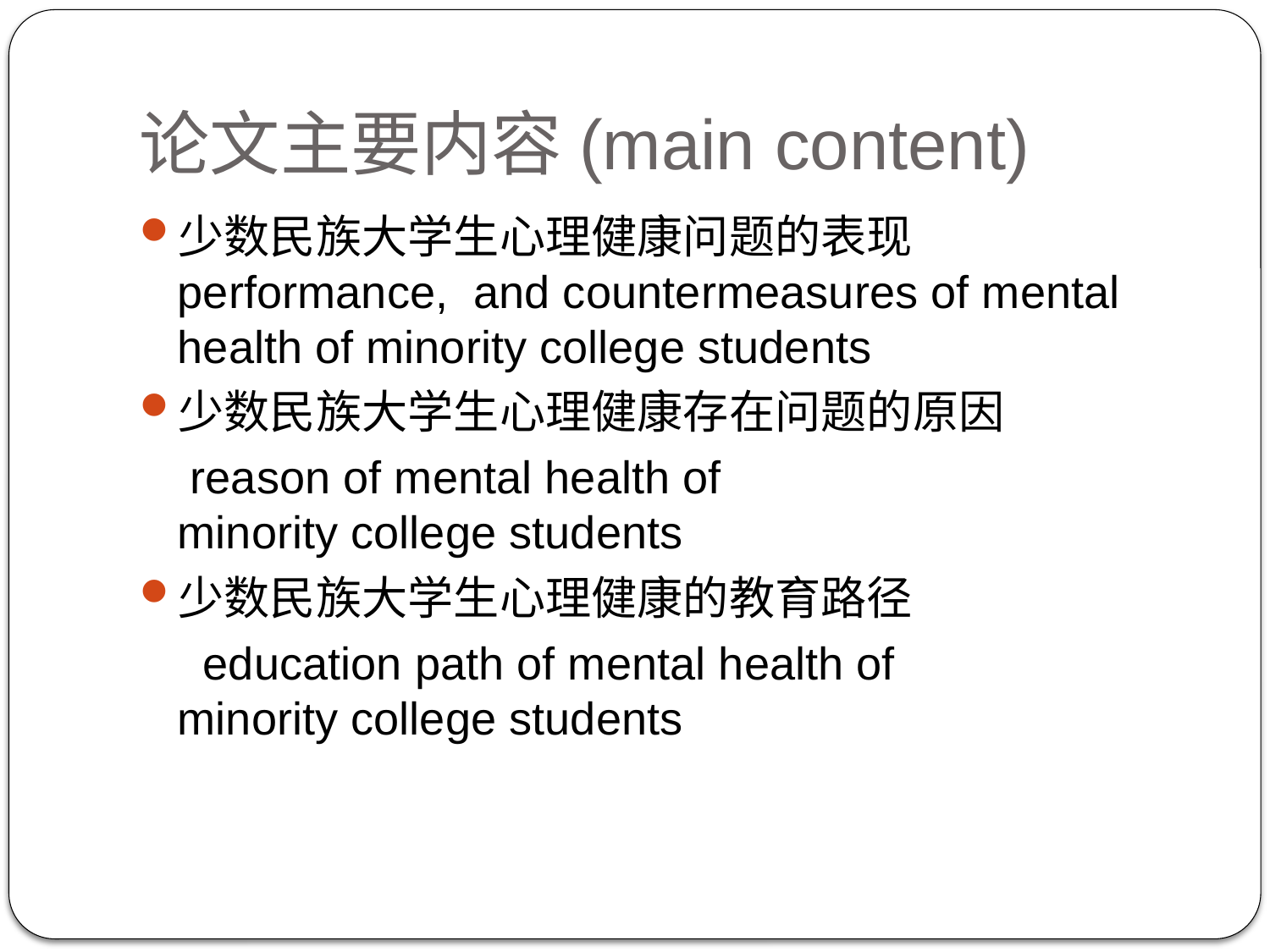

# 论文主要内容(main content)
少数民族大学生心理健康问题的表现performance,  and countermeasures of mental health of minority college students
少数民族大学生心理健康存在问题的原因
    reason of mental health of minority college students
少数民族大学生心理健康的教育路径
     education path of mental health of minority college students